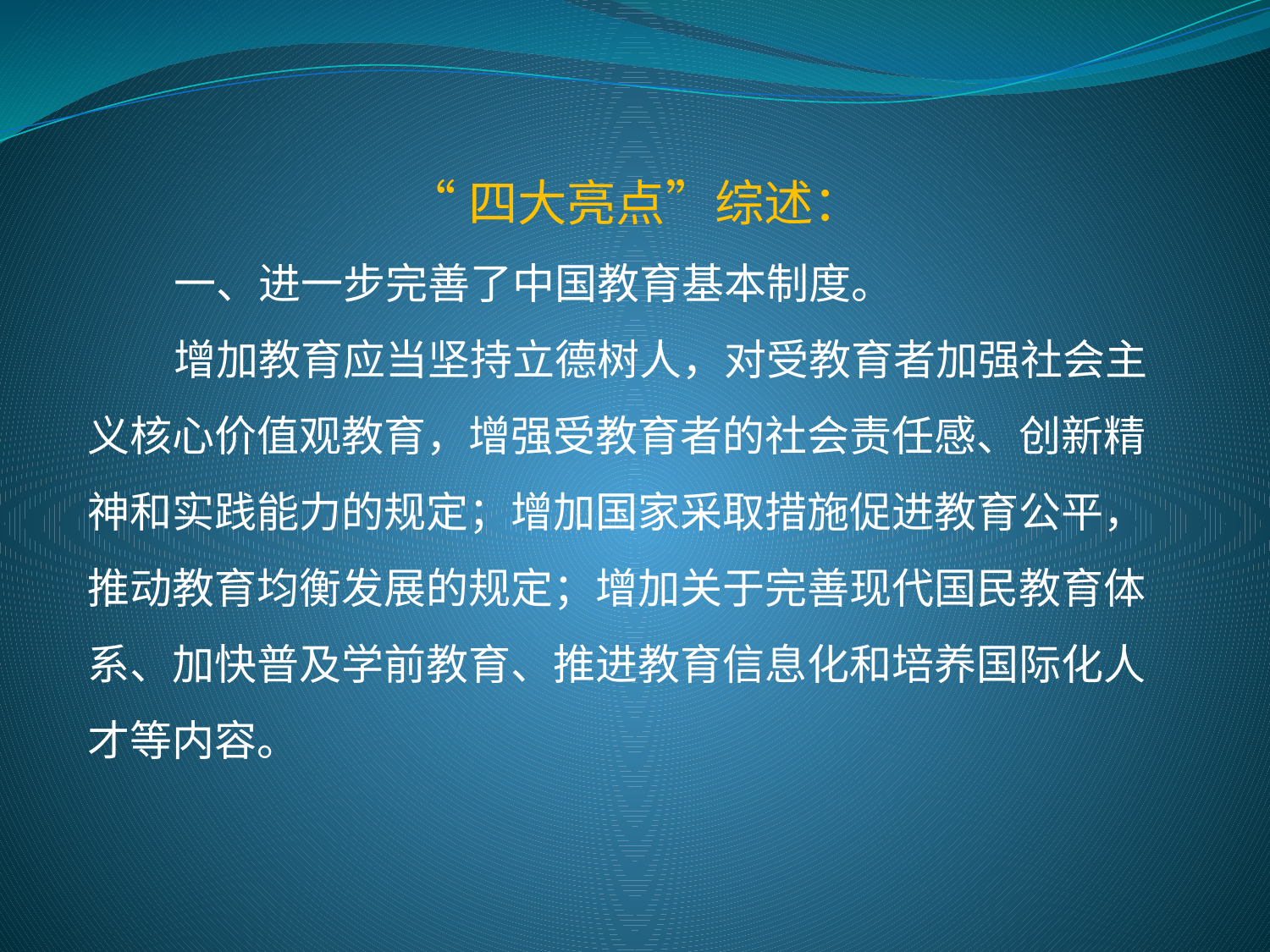

“四大亮点”综述：
        一、进一步完善了中国教育基本制度。
        增加教育应当坚持立德树人，对受教育者加强社会主义核心价值观教育，增强受教育者的社会责任感、创新精神和实践能力的规定；增加国家采取措施促进教育公平，推动教育均衡发展的规定；增加关于完善现代国民教育体系、加快普及学前教育、推进教育信息化和培养国际化人才等内容。